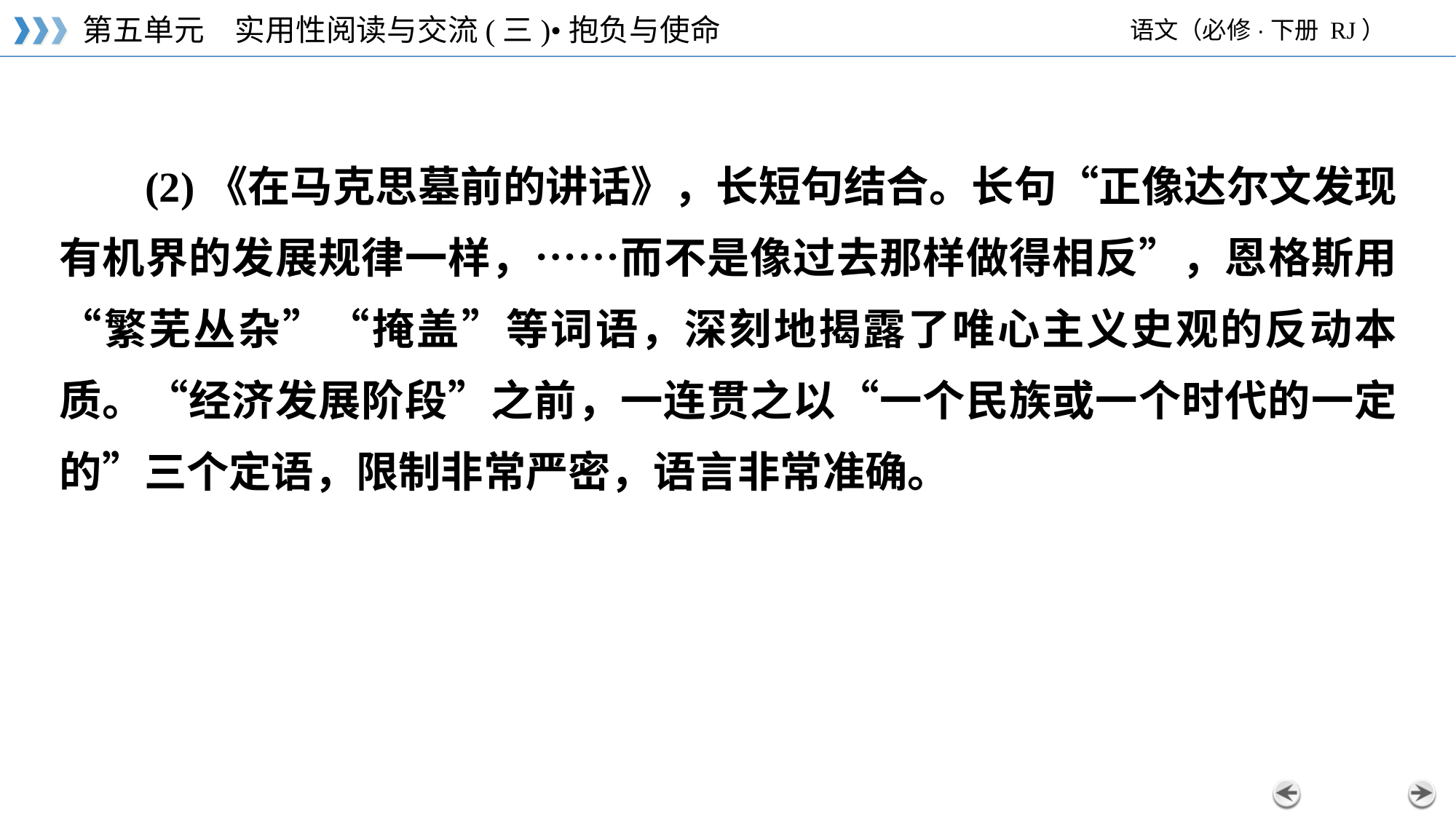

(2)《在马克思墓前的讲话》，长短句结合。长句“正像达尔文发现有机界的发展规律一样，……而不是像过去那样做得相反”，恩格斯用“繁芜丛杂”“掩盖”等词语，深刻地揭露了唯心主义史观的反动本质。“经济发展阶段”之前，一连贯之以“一个民族或一个时代的一定的”三个定语，限制非常严密，语言非常准确。